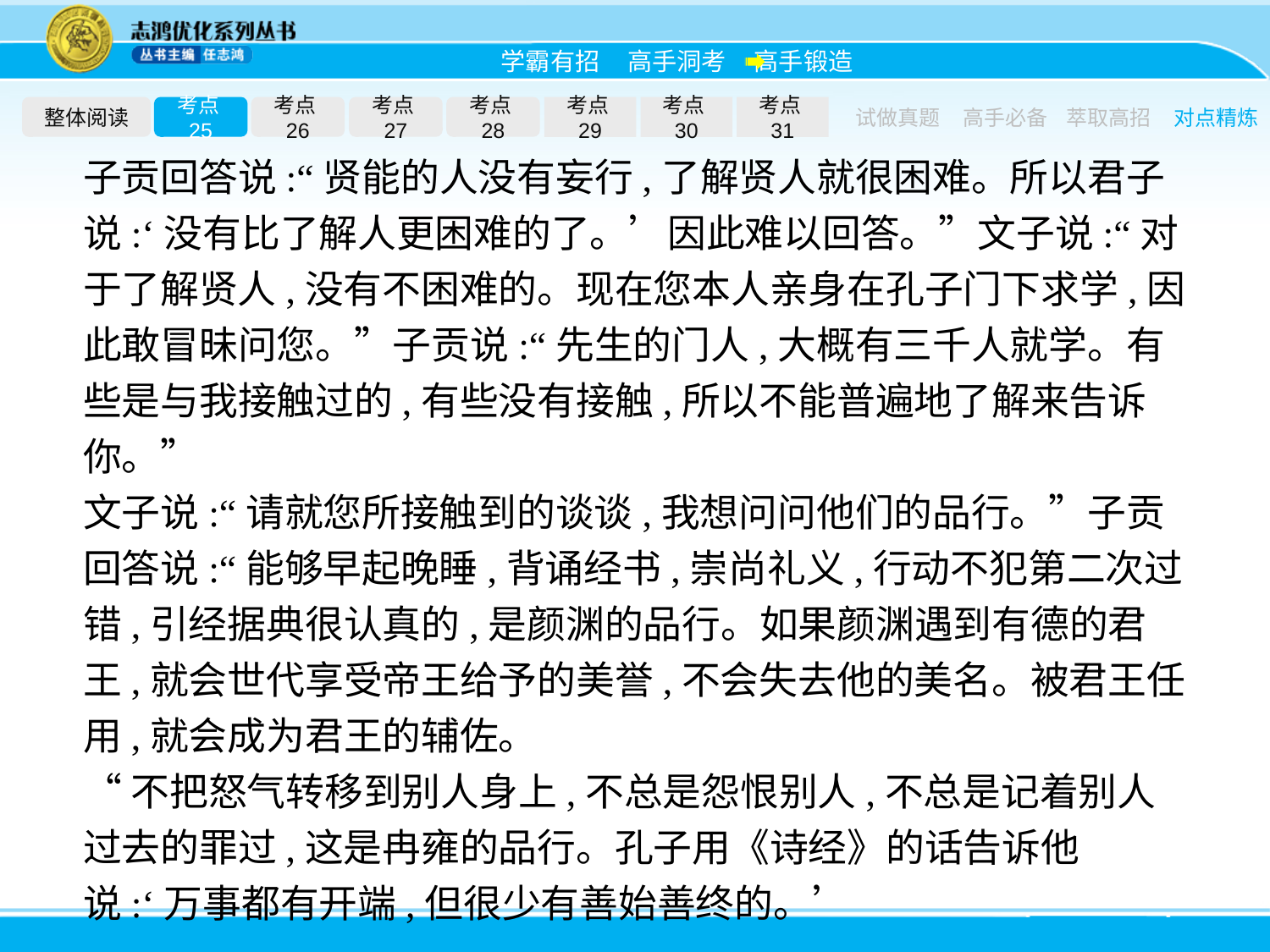

整体阅读
考点25
考点26
考点27
考点28
考点29
考点30
考点31
试做真题
高手必备
萃取高招
对点精炼
子贡回答说:“贤能的人没有妄行,了解贤人就很困难。所以君子说:‘没有比了解人更困难的了。’因此难以回答。”文子说:“对于了解贤人,没有不困难的。现在您本人亲身在孔子门下求学,因此敢冒昧问您。”子贡说:“先生的门人,大概有三千人就学。有些是与我接触过的,有些没有接触,所以不能普遍地了解来告诉你。”
文子说:“请就您所接触到的谈谈,我想问问他们的品行。”子贡回答说:“能够早起晚睡,背诵经书,崇尚礼义,行动不犯第二次过错,引经据典很认真的,是颜渊的品行。如果颜渊遇到有德的君王,就会世代享受帝王给予的美誉,不会失去他的美名。被君王任用,就会成为君王的辅佐。
“不把怒气转移到别人身上,不总是怨恨别人,不总是记着别人过去的罪过,这是冉雍的品行。孔子用《诗经》的话告诉他说:‘万事都有开端,但很少有善始善终的。’